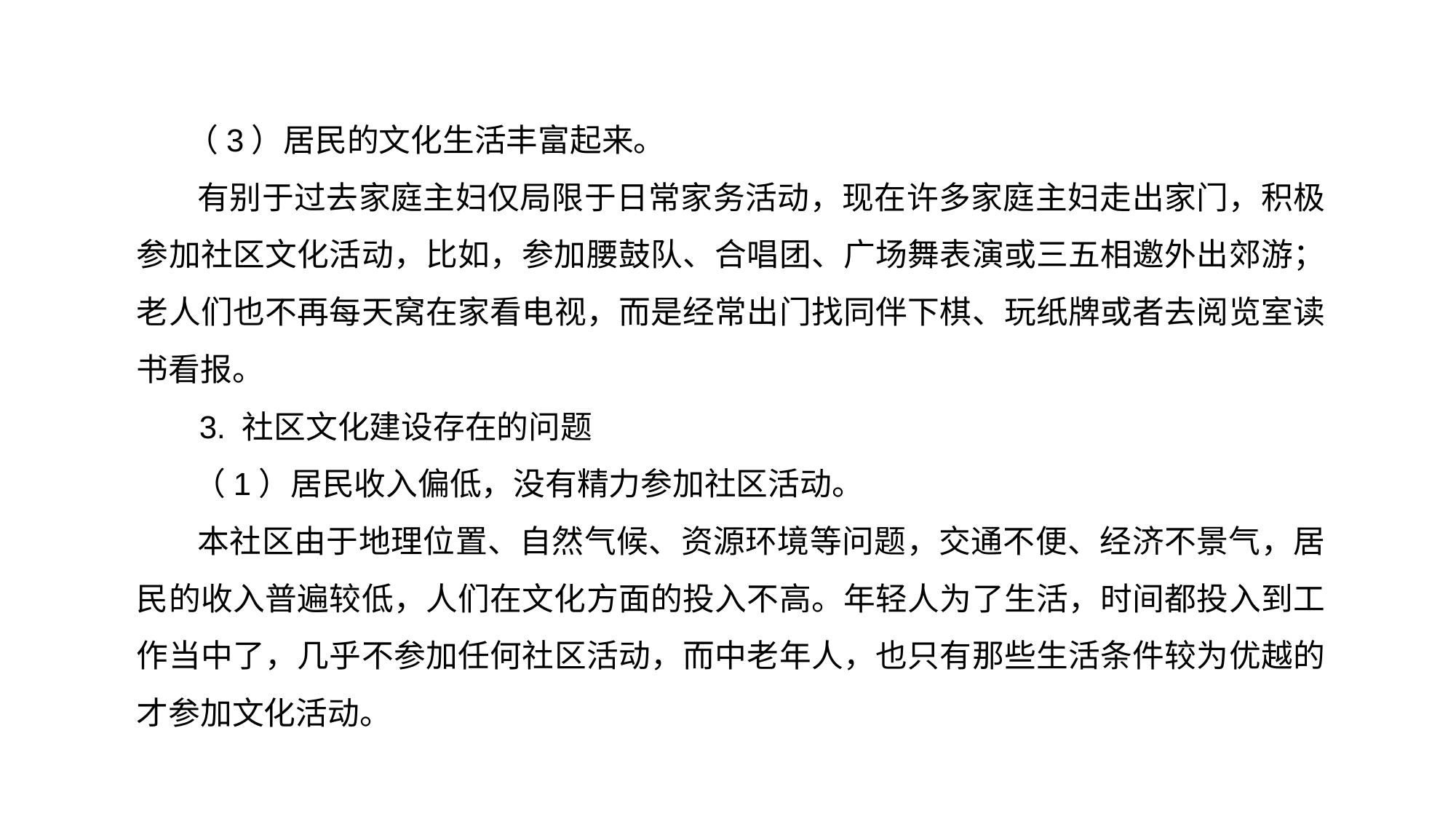

（3）居民的文化生活丰富起来。
       有别于过去家庭主妇仅局限于日常家务活动，现在许多家庭主妇走出家门，积极参加社区文化活动，比如，参加腰鼓队、合唱团、广场舞表演或三五相邀外出郊游；老人们也不再每天窝在家看电视，而是经常出门找同伴下棋、玩纸牌或者去阅览室读书看报。
       3. 社区文化建设存在的问题
       （1）居民收入偏低，没有精力参加社区活动。
       本社区由于地理位置、自然气候、资源环境等问题，交通不便、经济不景气，居民的收入普遍较低，人们在文化方面的投入不高。年轻人为了生活，时间都投入到工作当中了，几乎不参加任何社区活动，而中老年人，也只有那些生活条件较为优越的才参加文化活动。